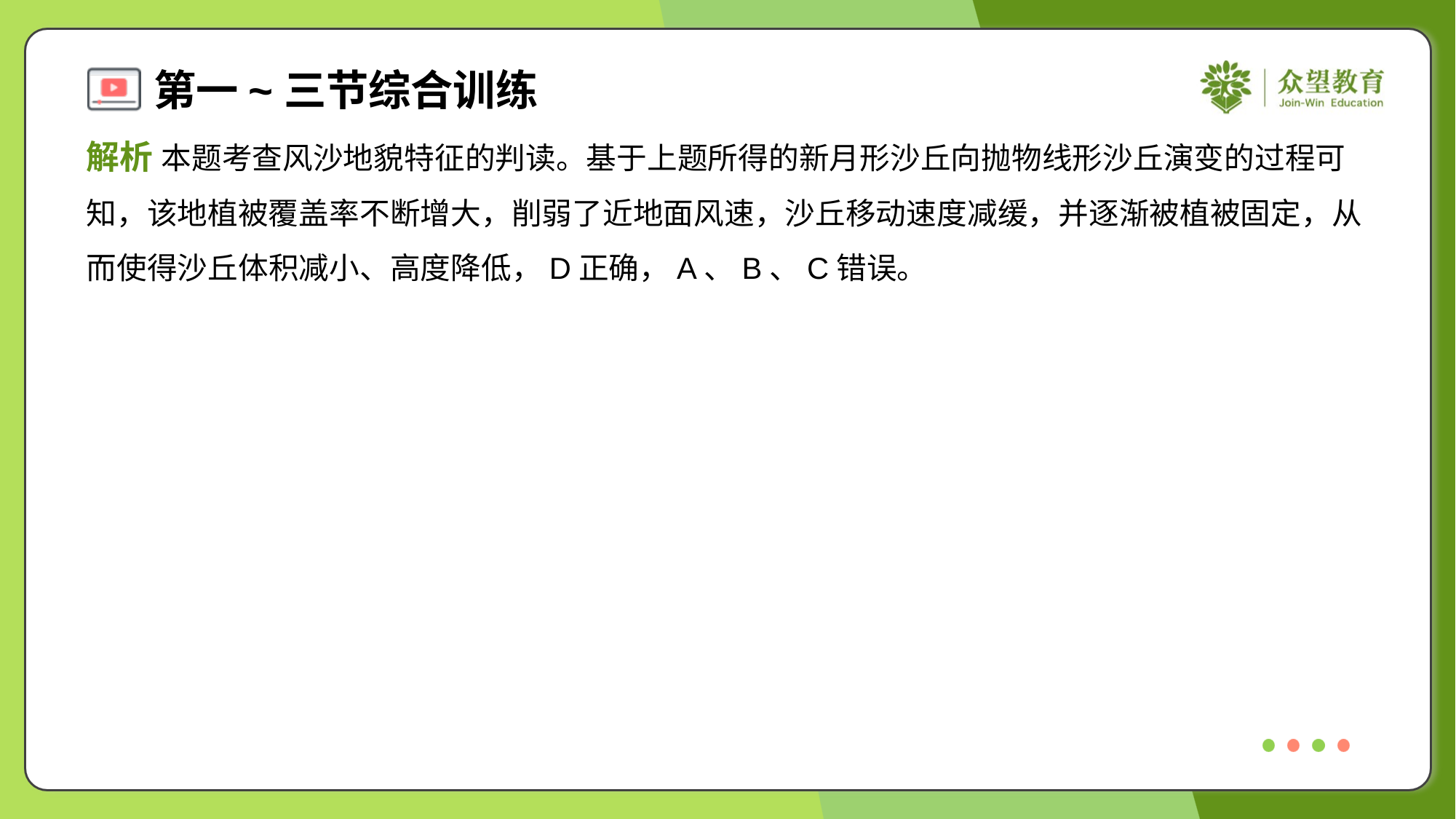

解析 本题考查风沙地貌特征的判读。基于上题所得的新月形沙丘向抛物线形沙丘演变的过程可
知，该地植被覆盖率不断增大，削弱了近地面风速，沙丘移动速度减缓，并逐渐被植被固定，从
而使得沙丘体积减小、高度降低，D正确，A、B、C错误。